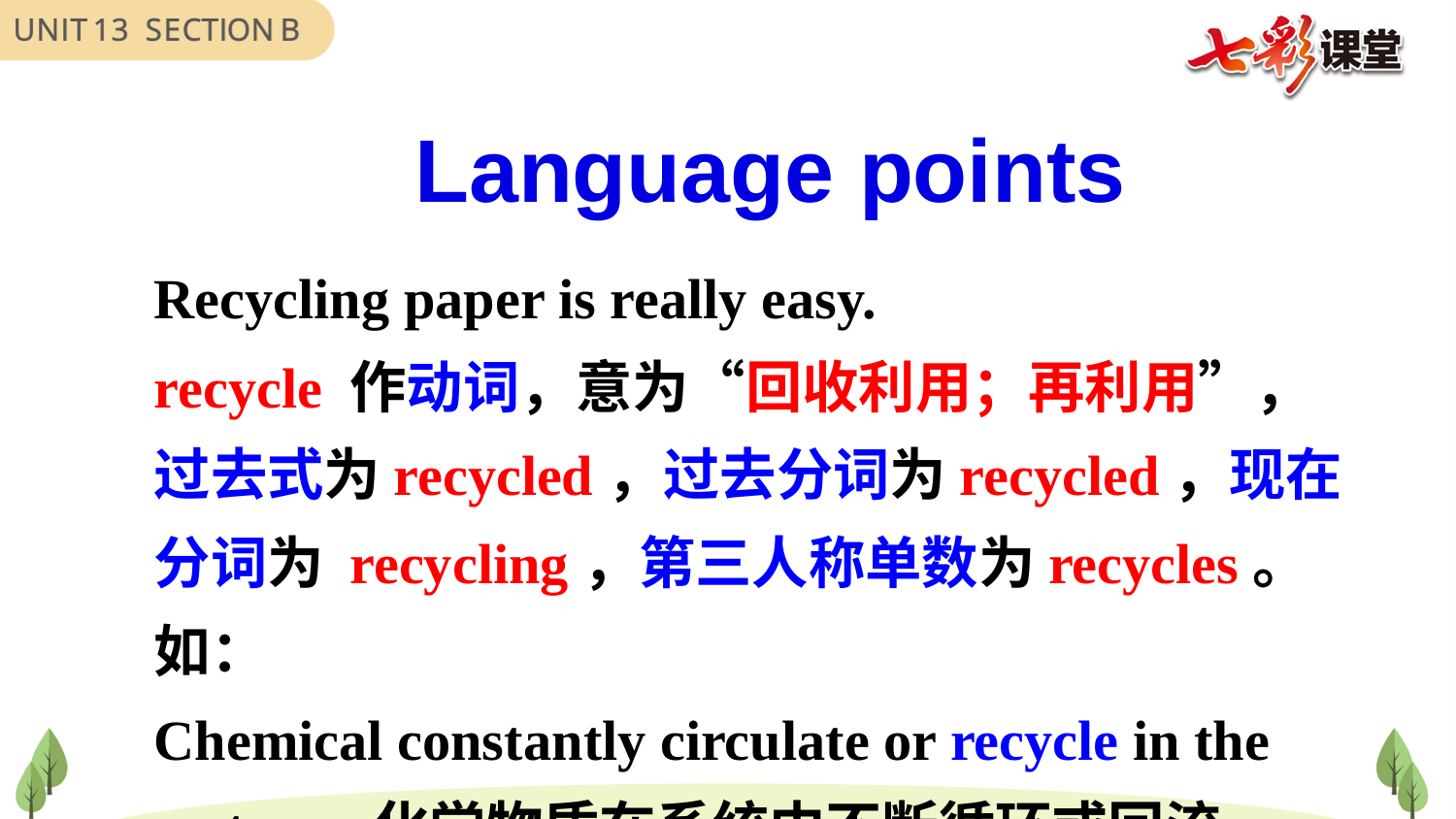

Language points
Recycling paper is really easy.
recycle 作动词，意为“回收利用；再利用”，过去式为recycled，过去分词为recycled，现在分词为 recycling，第三人称单数为recycles。如：
Chemical constantly circulate or recycle in the system.  化学物质在系统中不断循环或回流。